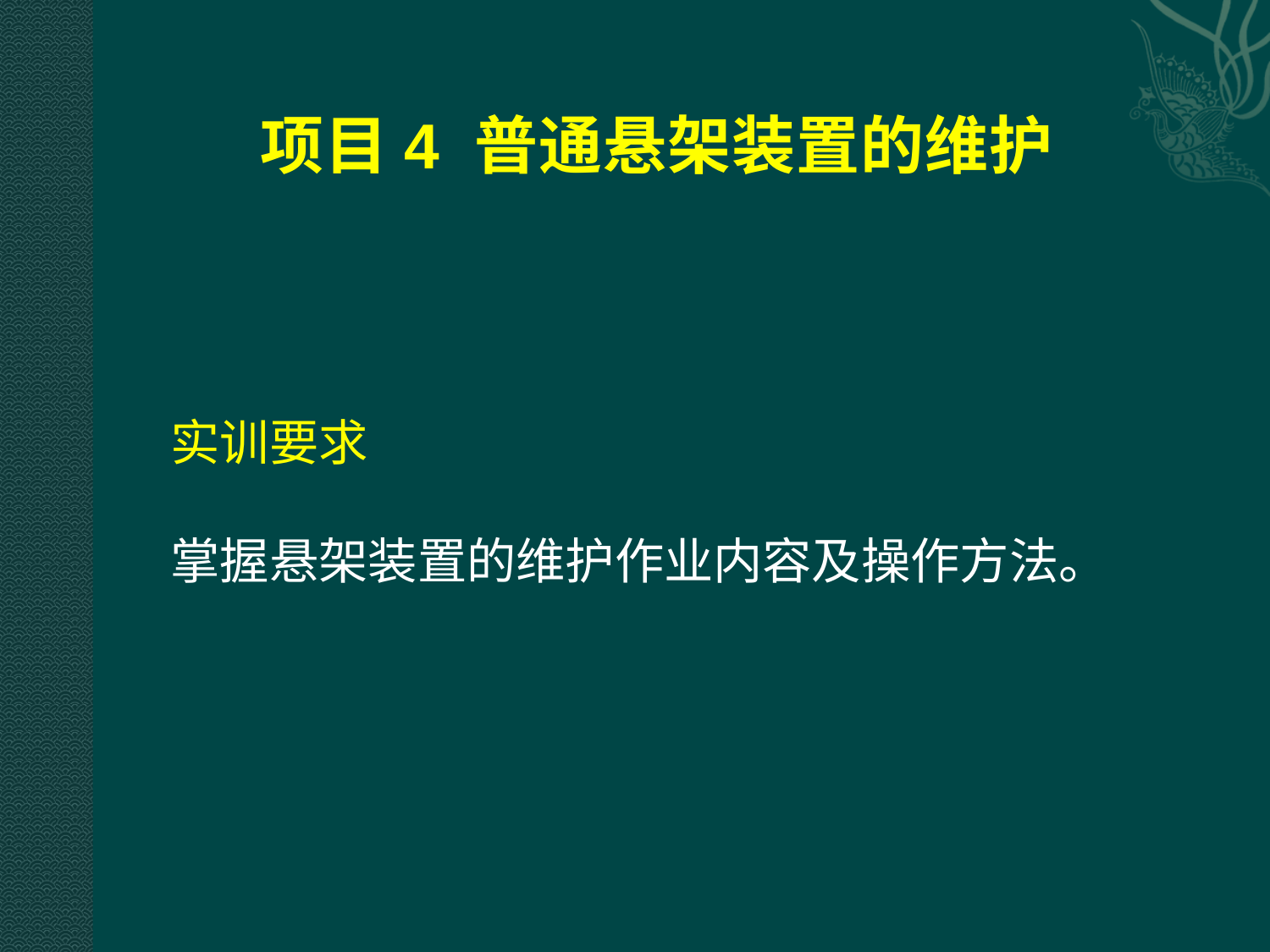

# 项目4 普通悬架装置的维护
实训要求
掌握悬架装置的维护作业内容及操作方法。